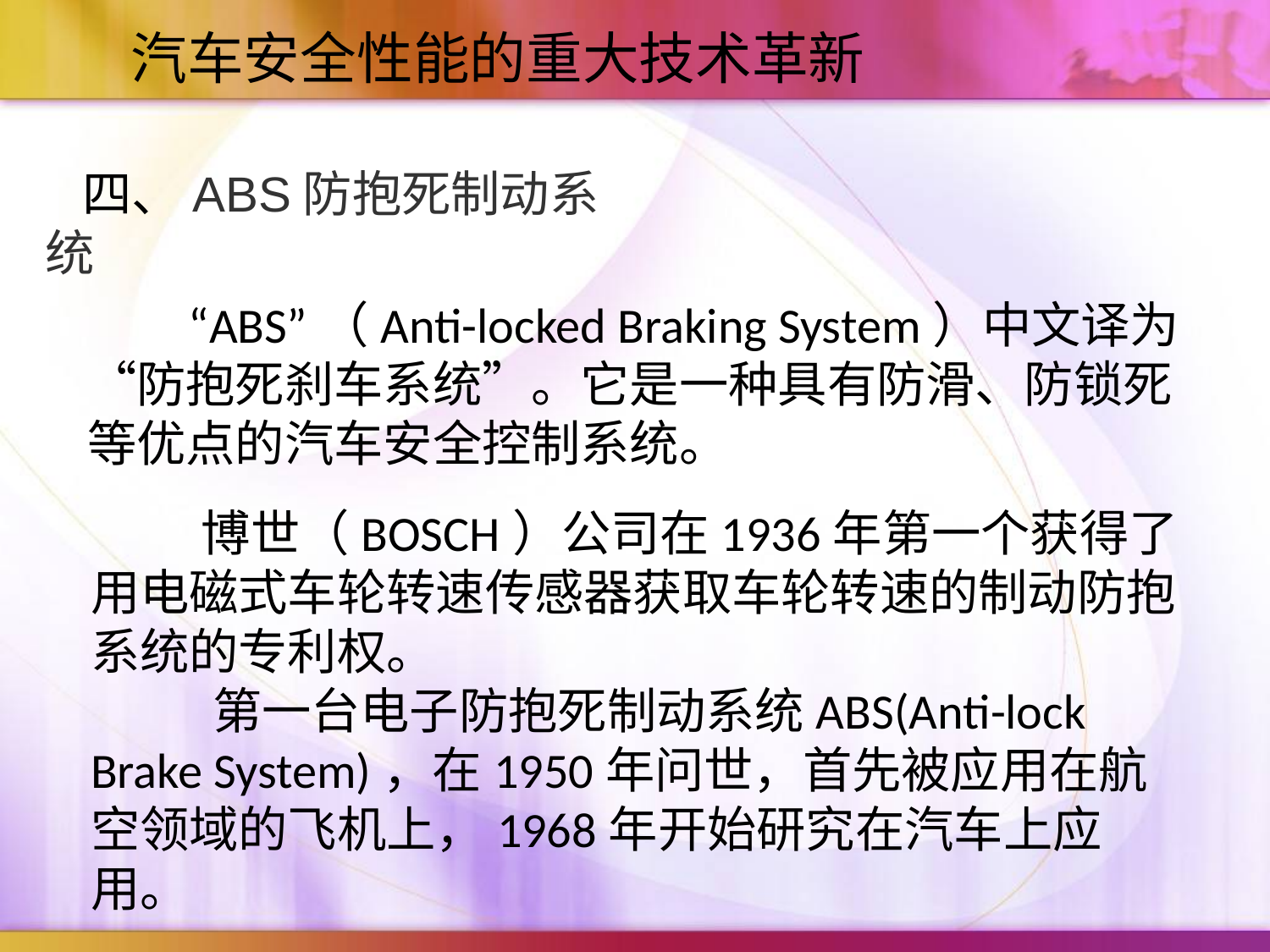

汽车安全性能的重大技术革新
四、ABS防抱死制动系统
         “ABS”（Anti-locked Braking System）中文译为“防抱死刹车系统”。它是一种具有防滑、防锁死等优点的汽车安全控制系统。
         博世（BOSCH）公司在1936年第一个获得了用电磁式车轮转速传感器获取车轮转速的制动防抱系统的专利权。
          第一台电子防抱死制动系统ABS(Anti-lock Brake System)，在1950年问世，首先被应用在航空领域的飞机上，1968年开始研究在汽车上应用。